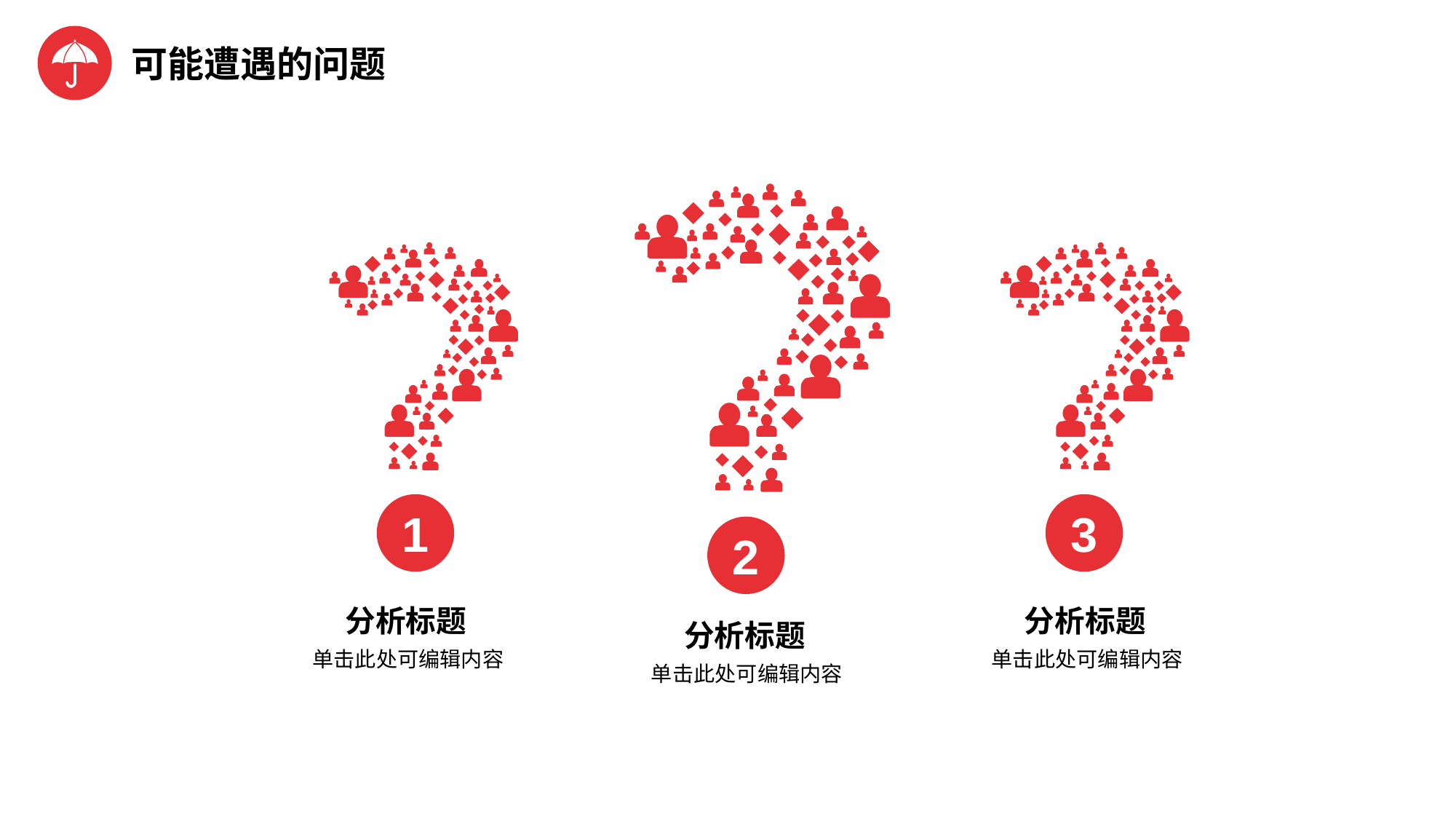

可能遭遇的问题

1
3
2
分析标题
分析标题
分析标题
单击此处可编辑内容
单击此处可编辑内容
单击此处可编辑内容